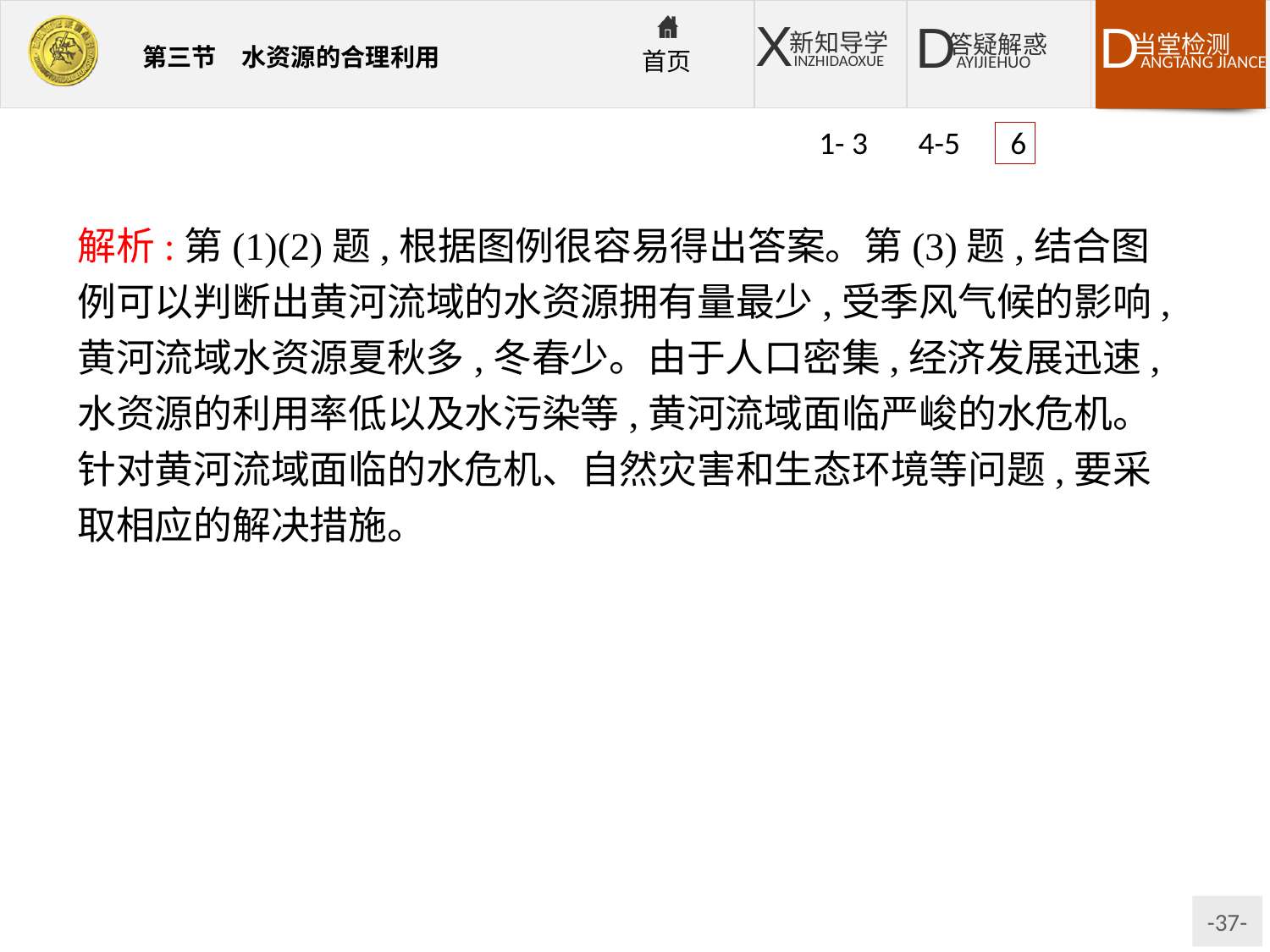

1- 3       4-5       6

解析:第(1)(2)题,根据图例很容易得出答案。第(3)题,结合图例可以判断出黄河流域的水资源拥有量最少,受季风气候的影响,黄河流域水资源夏秋多,冬春少。由于人口密集,经济发展迅速,水资源的利用率低以及水污染等,黄河流域面临严峻的水危机。针对黄河流域面临的水危机、自然灾害和生态环境等问题,要采取相应的解决措施。
答案:(1)南多北少,东多西少。
(2)冀
(3)黄河　夏秋多,冬春少　需水量大,供不应求　水资源利用率低　水资源污染　维护流域生态环境　加强水资源管理　统筹安排供水、抗旱、防洪工作